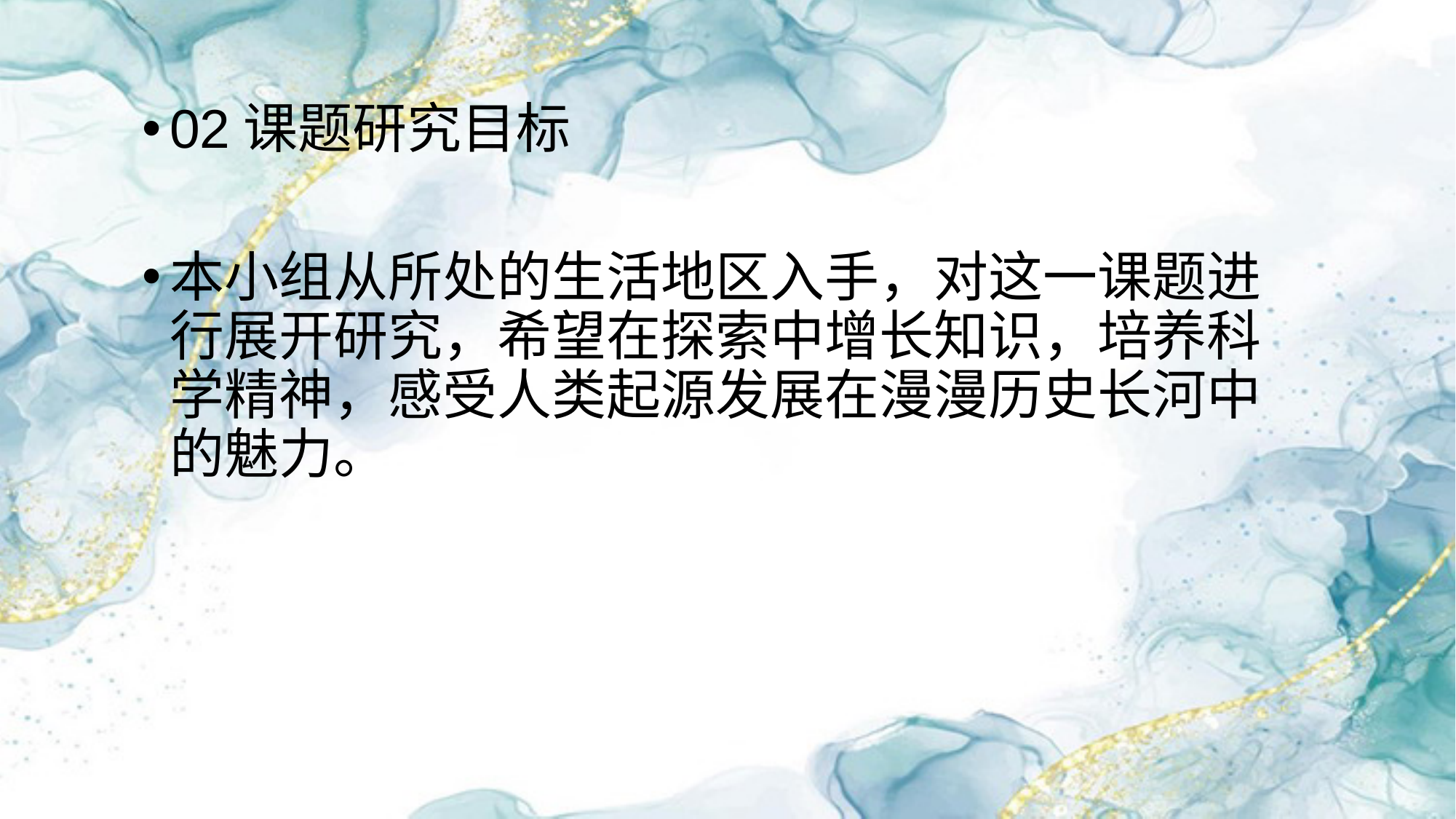

02课题研究目标

本小组从所处的生活地区入手，对这一课题进行展开研究，希望在探索中增长知识，培养科学精神，感受人类起源发展在漫漫历史长河中的魅力。